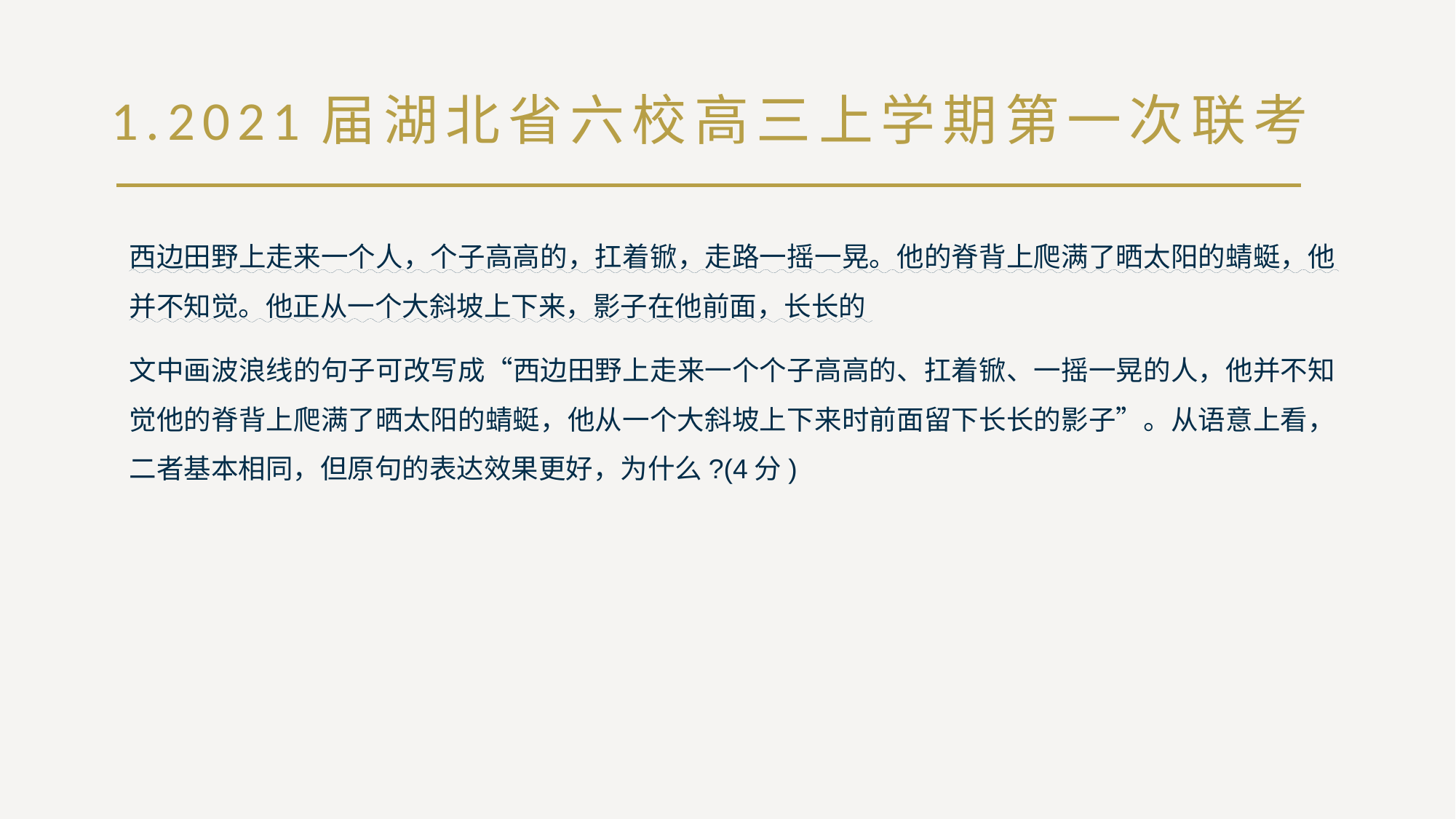

# 1.2021届湖北省六校高三上学期第一次联考
西边田野上走来一个人，个子高高的，扛着锨，走路一摇一晃。他的脊背上爬满了晒太阳的蜻蜓，他并不知觉。他正从一个大斜坡上下来，影子在他前面，长长的
文中画波浪线的句子可改写成“西边田野上走来一个个子高高的、扛着锨、一摇一晃的人，他并不知觉他的脊背上爬满了晒太阳的蜻蜓，他从一个大斜坡上下来时前面留下长长的影子”。从语意上看，二者基本相同，但原句的表达效果更好，为什么?(4分)